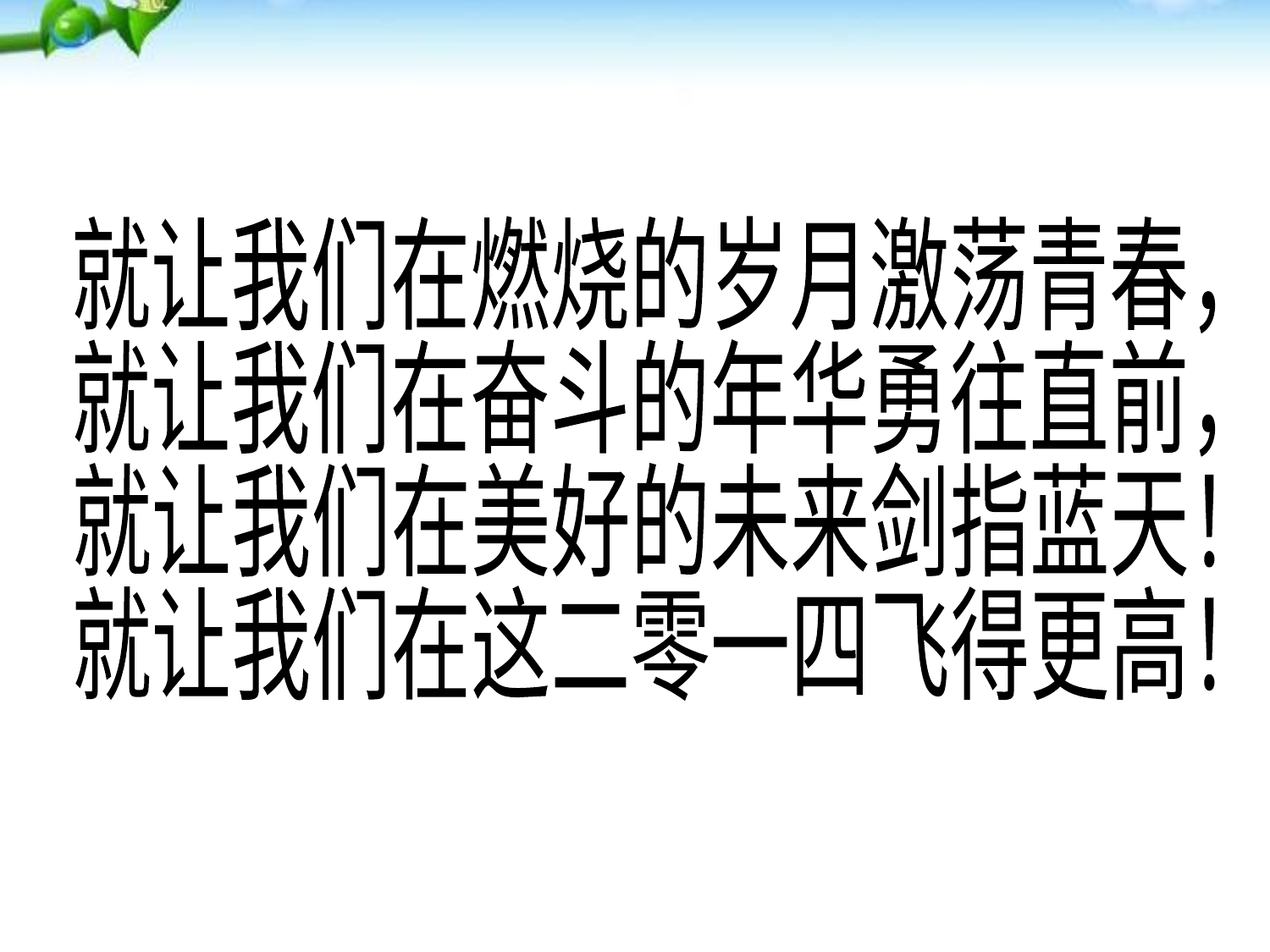

就让我们在燃烧的岁月激荡青春，
就让我们在奋斗的年华勇往直前，
就让我们在美好的未来剑指蓝天！
就让我们在这二零一四飞得更高！